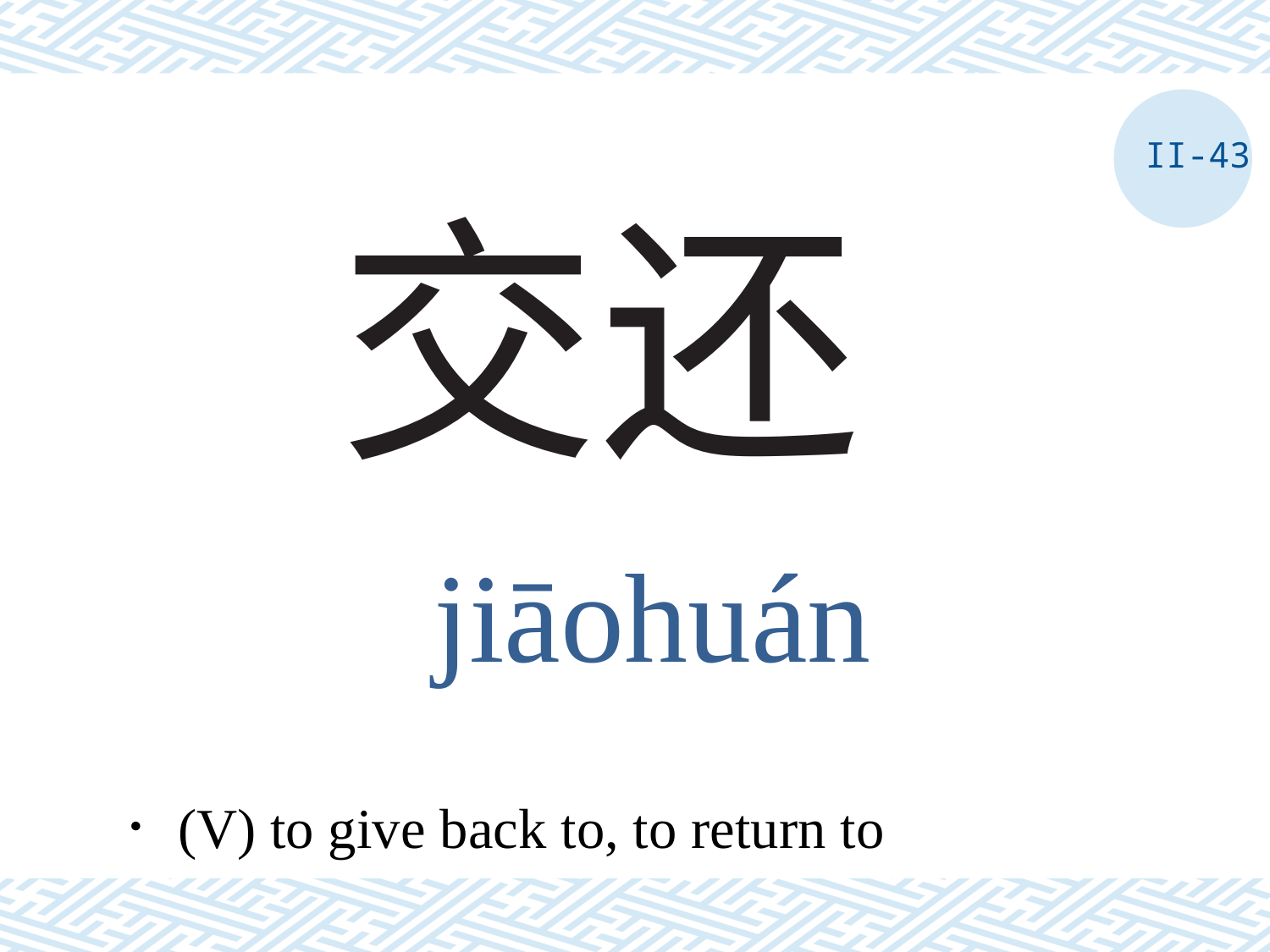

II-43

# 交还
jiāohuán
．(V) to give back to, to return to